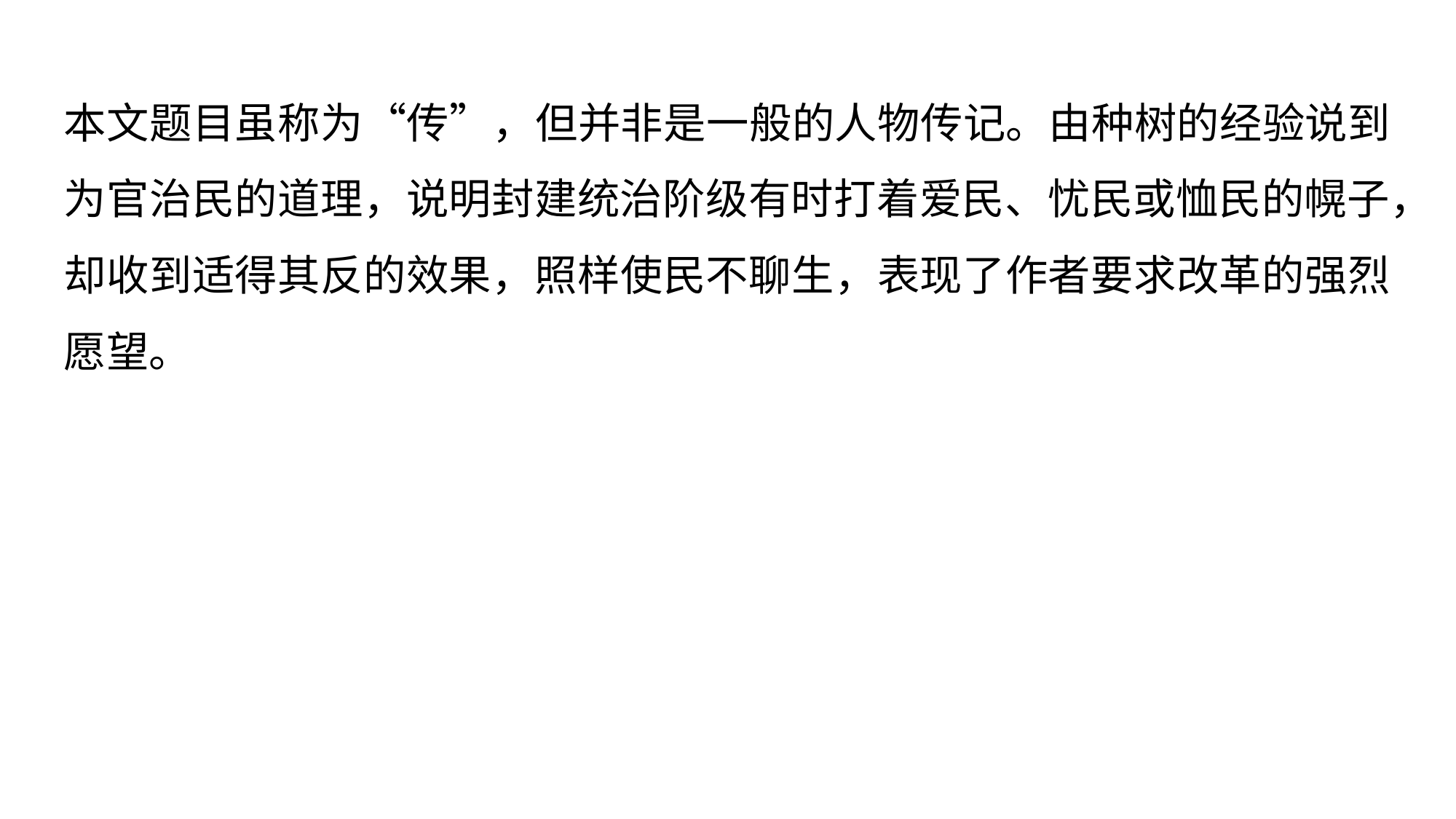

本文题目虽称为“传”，但并非是一般的人物传记。由种树的经验说到为官治民的道理，说明封建统治阶级有时打着爱民、忧民或恤民的幌子，却收到适得其反的效果，照样使民不聊生，表现了作者要求改革的强烈愿望。